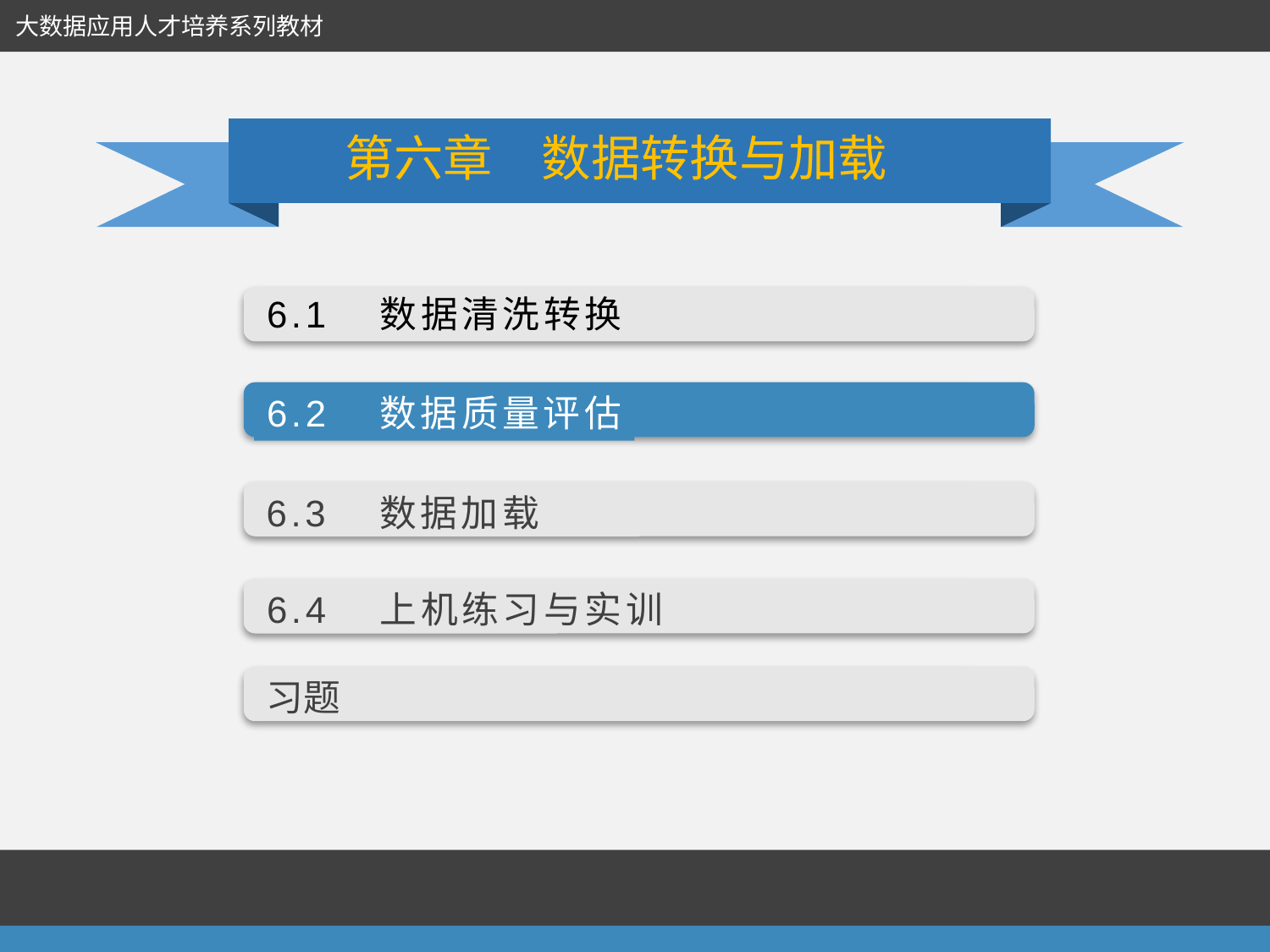

大数据应用人才培养系列教材

第六章　数据转换与加载
6.1　数据清洗转换

6.2　数据质量评估

6.3　数据加载

6.4　上机练习与实训

习题